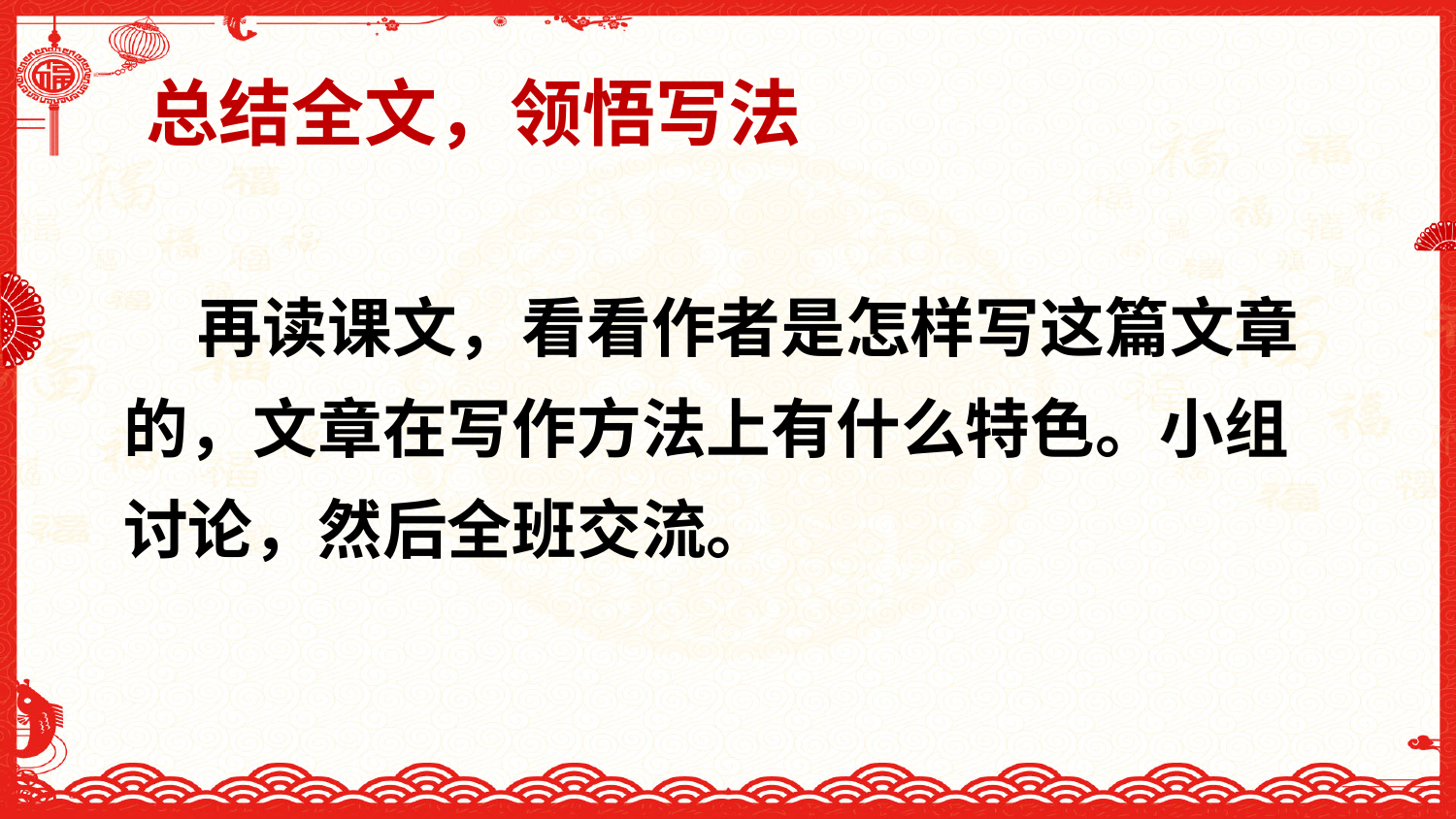

总结全文，领悟写法
    再读课文，看看作者是怎样写这篇文章的，文章在写作方法上有什么特色。小组讨论，然后全班交流。